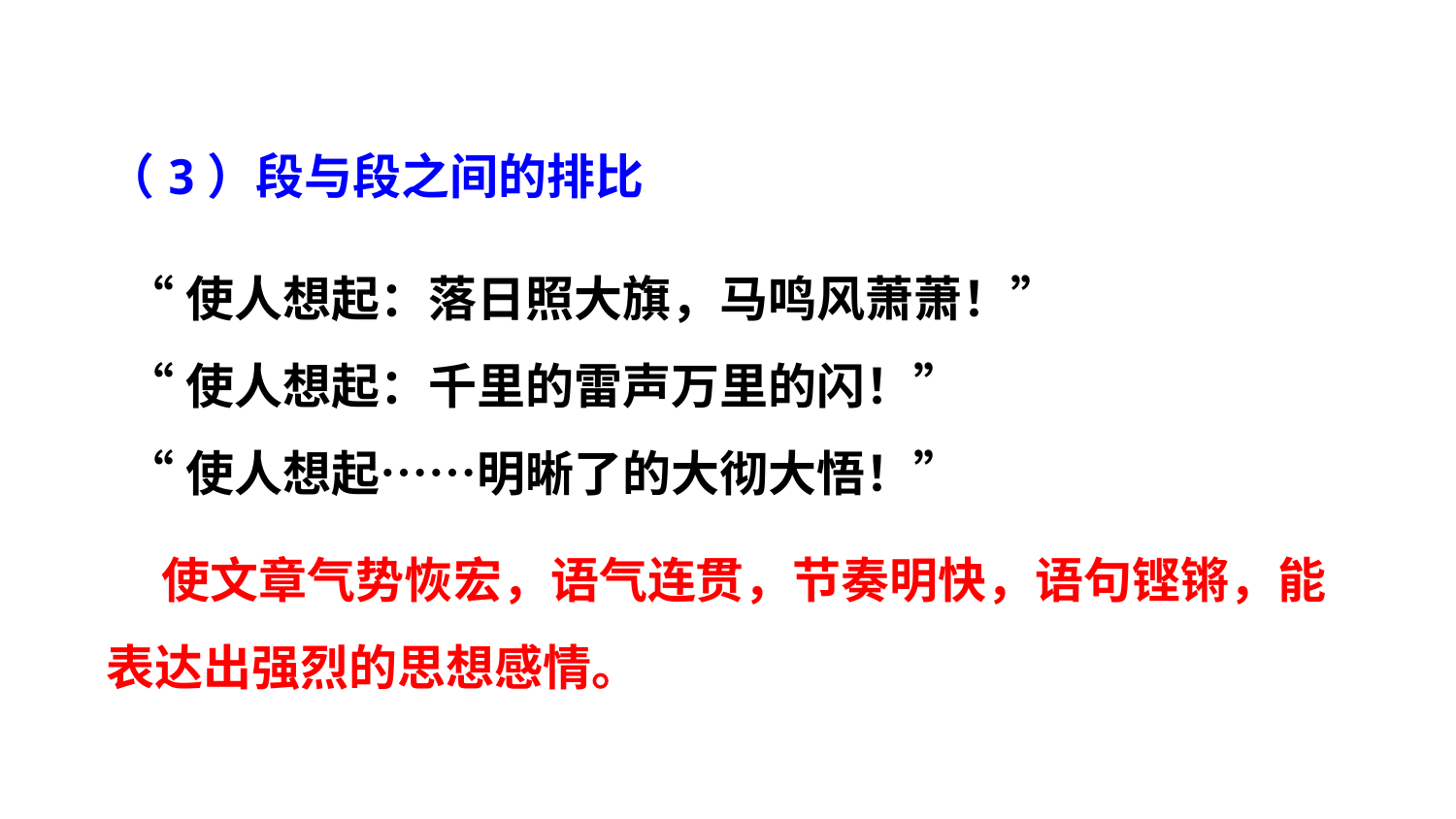

（3）段与段之间的排比
“使人想起：落日照大旗，马鸣风萧萧！”
“使人想起：千里的雷声万里的闪！”
“使人想起……明晰了的大彻大悟！”
    使文章气势恢宏，语气连贯，节奏明快，语句铿锵，能表达出强烈的思想感情。